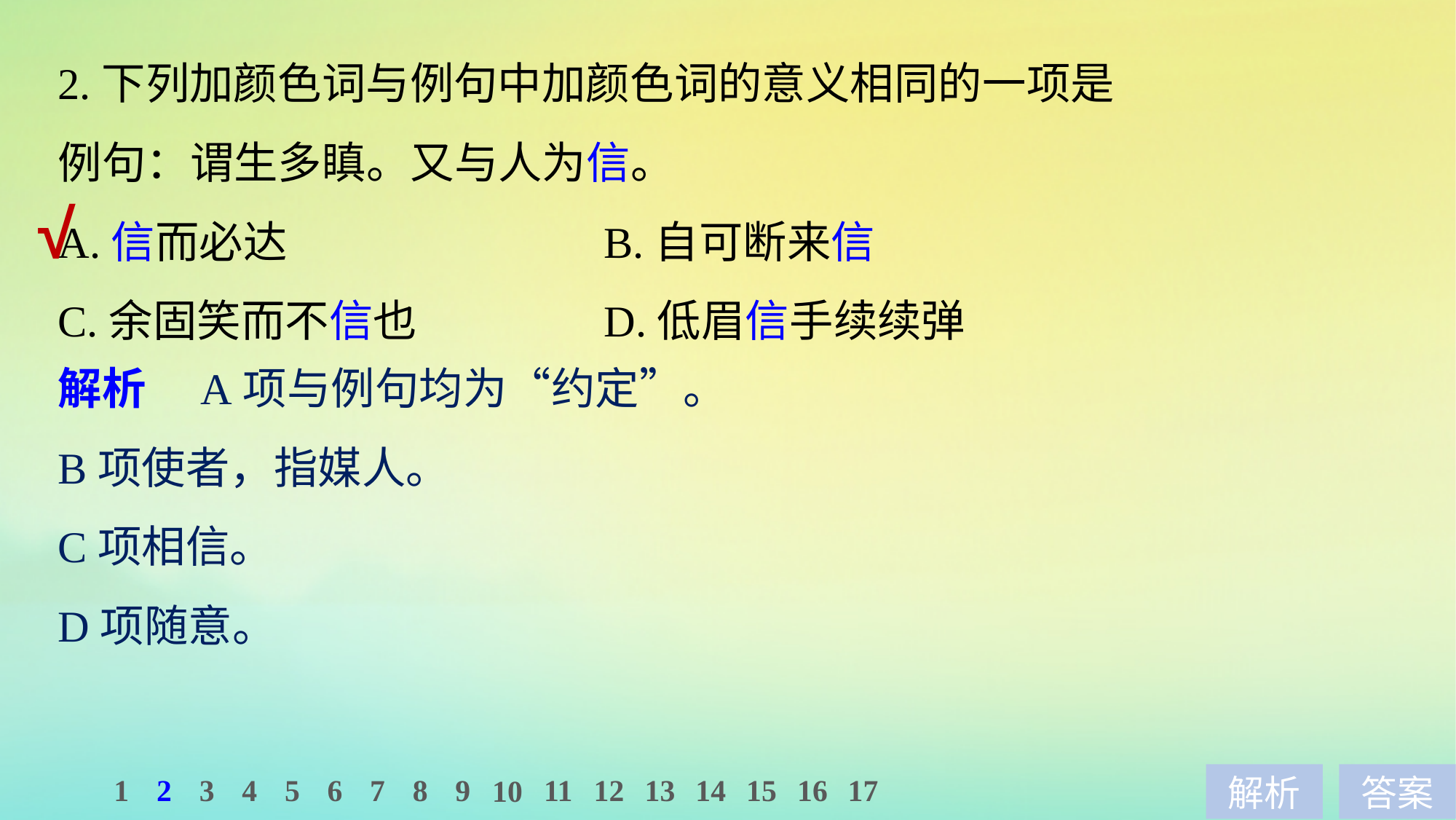

2.下列加颜色词与例句中加颜色词的意义相同的一项是
例句：谓生多瞋。又与人为信。
A.信而必达  			B.自可断来信
C.余固笑而不信也  		D.低眉信手续续弹
√
解析　A项与例句均为“约定”。
B项使者，指媒人。
C项相信。
D项随意。
1
2
3
4
5
6
7
8
9
11
12
13
14
15
16
17
10
解析
答案